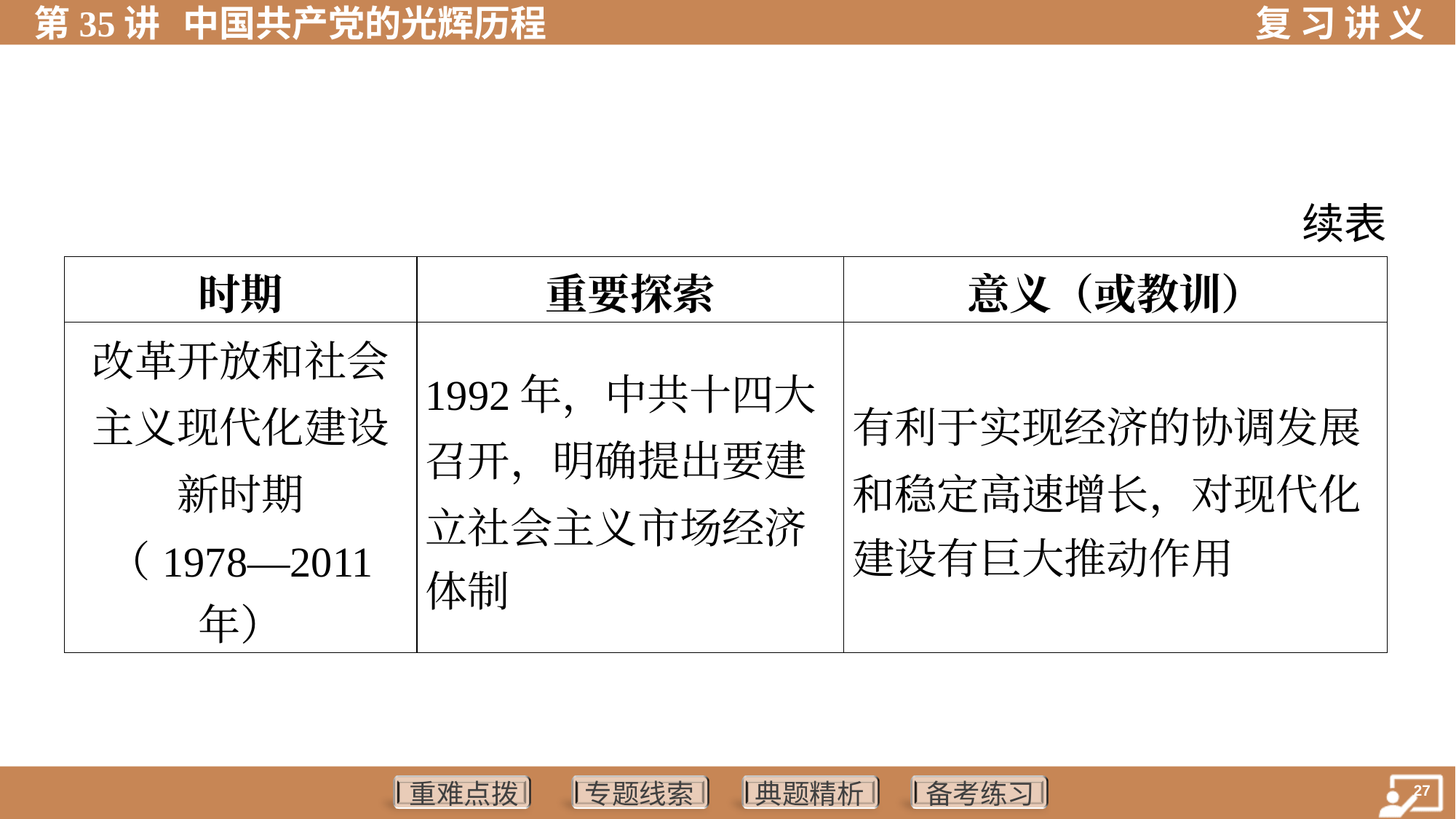

续表
| 时期 | 重要探索 | 意义（或教训） |
| --- | --- | --- |
| 改革开放和社会 主义现代化建设 新时期 （1978—2011 年） | 1992年，中共十四大 召开，明确提出要建 立社会主义市场经济 体制 | 有利于实现经济的协调发展 和稳定高速增长，对现代化 建设有巨大推动作用 |